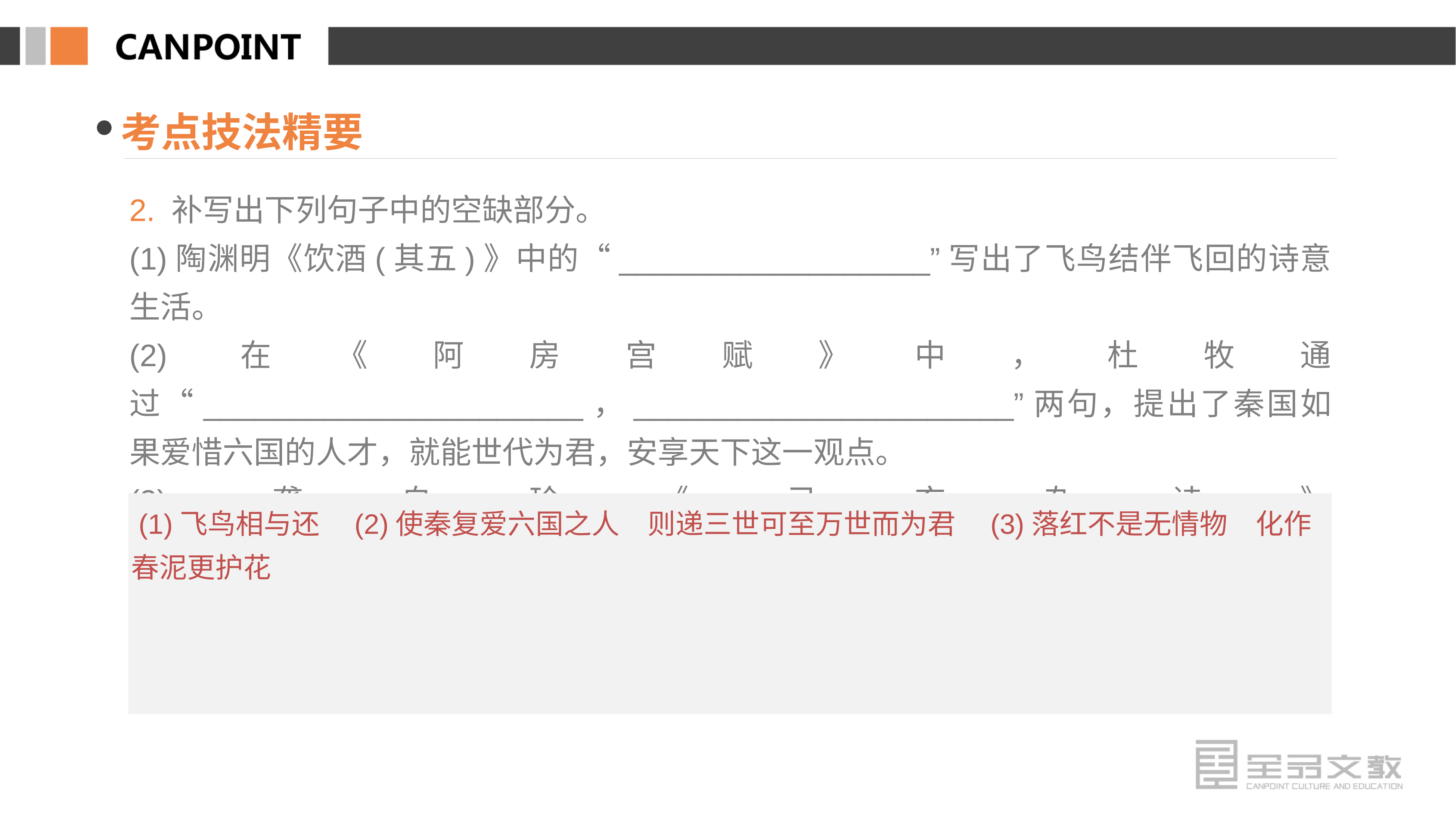

考点技法精要

2. 补写出下列句子中的空缺部分。
(1)陶渊明《饮酒(其五)》中的“__________________”写出了飞鸟结伴飞回的诗意生活。
(2)在《阿房宫赋》中，杜牧通过“______________________，______________________”两句，提出了秦国如果爱惜六国的人才，就能世代为君，安享天下这一观点。
(3)龚自珍《己亥杂诗》的“______________________，______________________”两句，借助生动的比喻，表达了诗人虽然辞官，却还要悉心培育新一代以报效国家的愿望。
 (1)飞鸟相与还　(2)使秦复爱六国之人　则递三世可至万世而为君　(3)落红不是无情物　化作春泥更护花